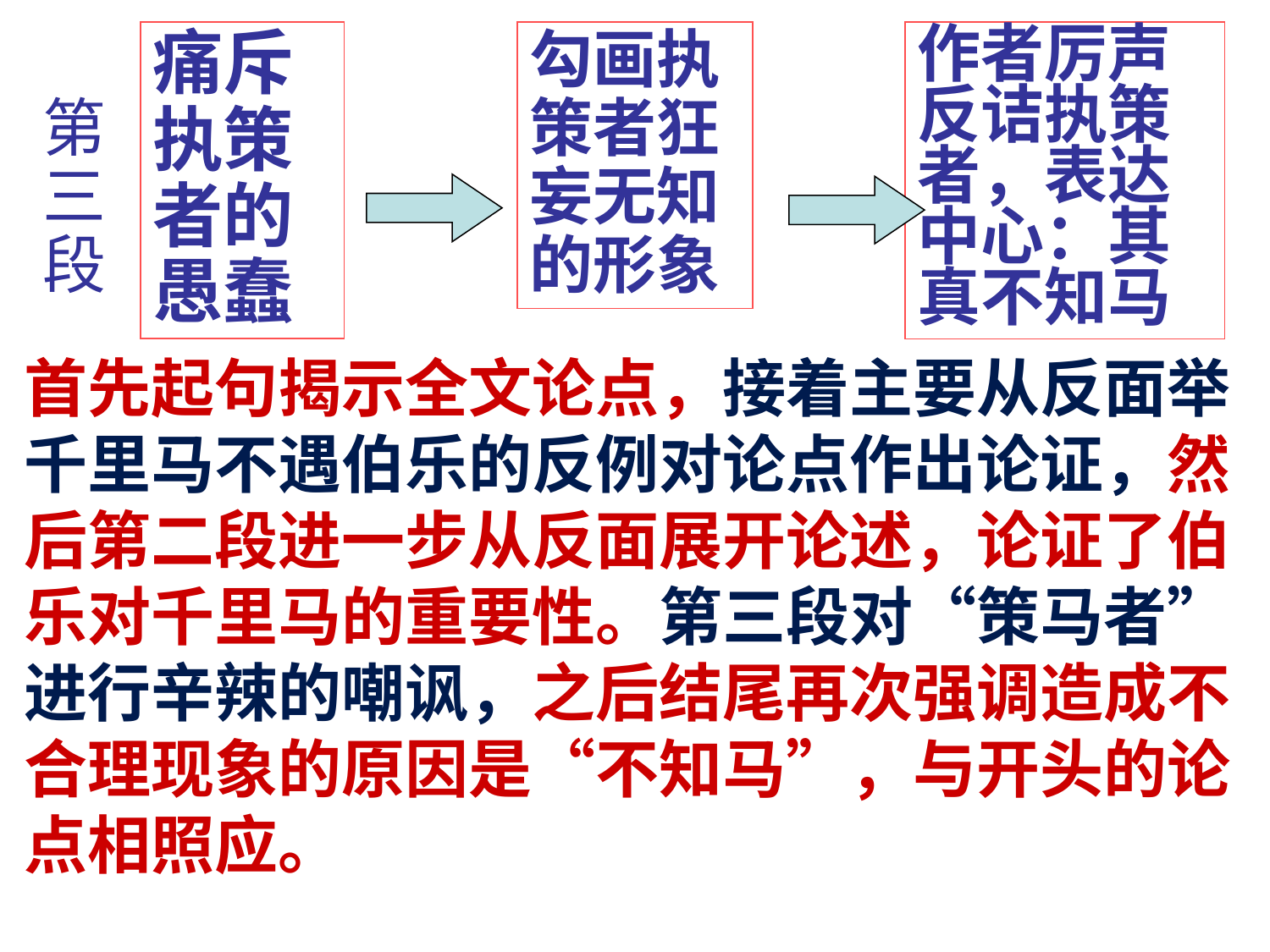

痛斥执策者的愚蠢
勾画执策者狂妄无知的形象
作者厉声反诘执策者，表达中心：其真不知马
第三段

首先起句揭示全文论点，接着主要从反面举千里马不遇伯乐的反例对论点作出论证，然后第二段进一步从反面展开论述，论证了伯乐对千里马的重要性。第三段对“策马者”进行辛辣的嘲讽，之后结尾再次强调造成不合理现象的原因是“不知马”，与开头的论点相照应。